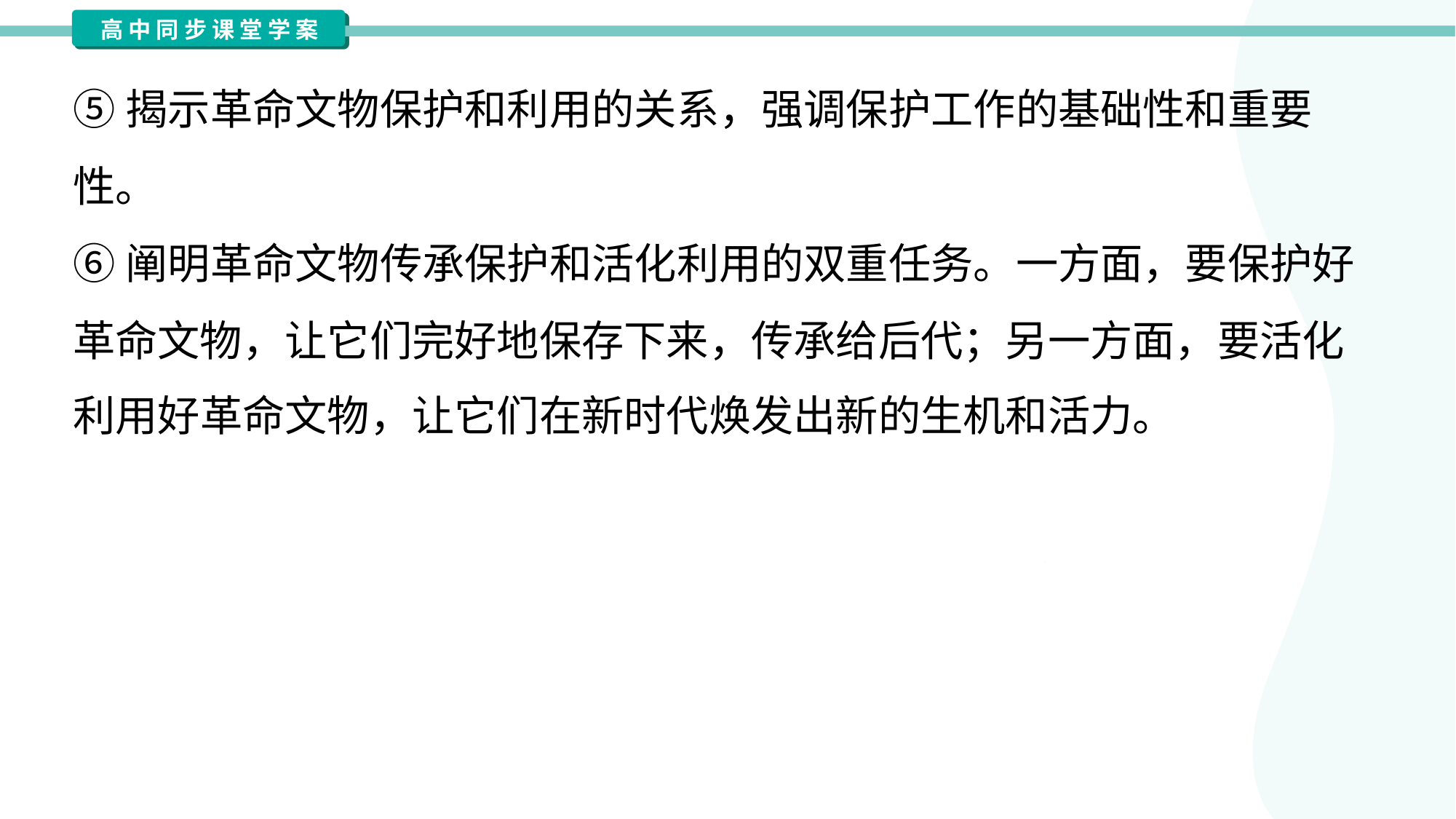

⑤揭示革命文物保护和利用的关系，强调保护工作的基础性和重要
性。
⑥阐明革命文物传承保护和活化利用的双重任务。一方面，要保护好
革命文物，让它们完好地保存下来，传承给后代；另一方面，要活化
利用好革命文物，让它们在新时代焕发出新的生机和活力。#1.6